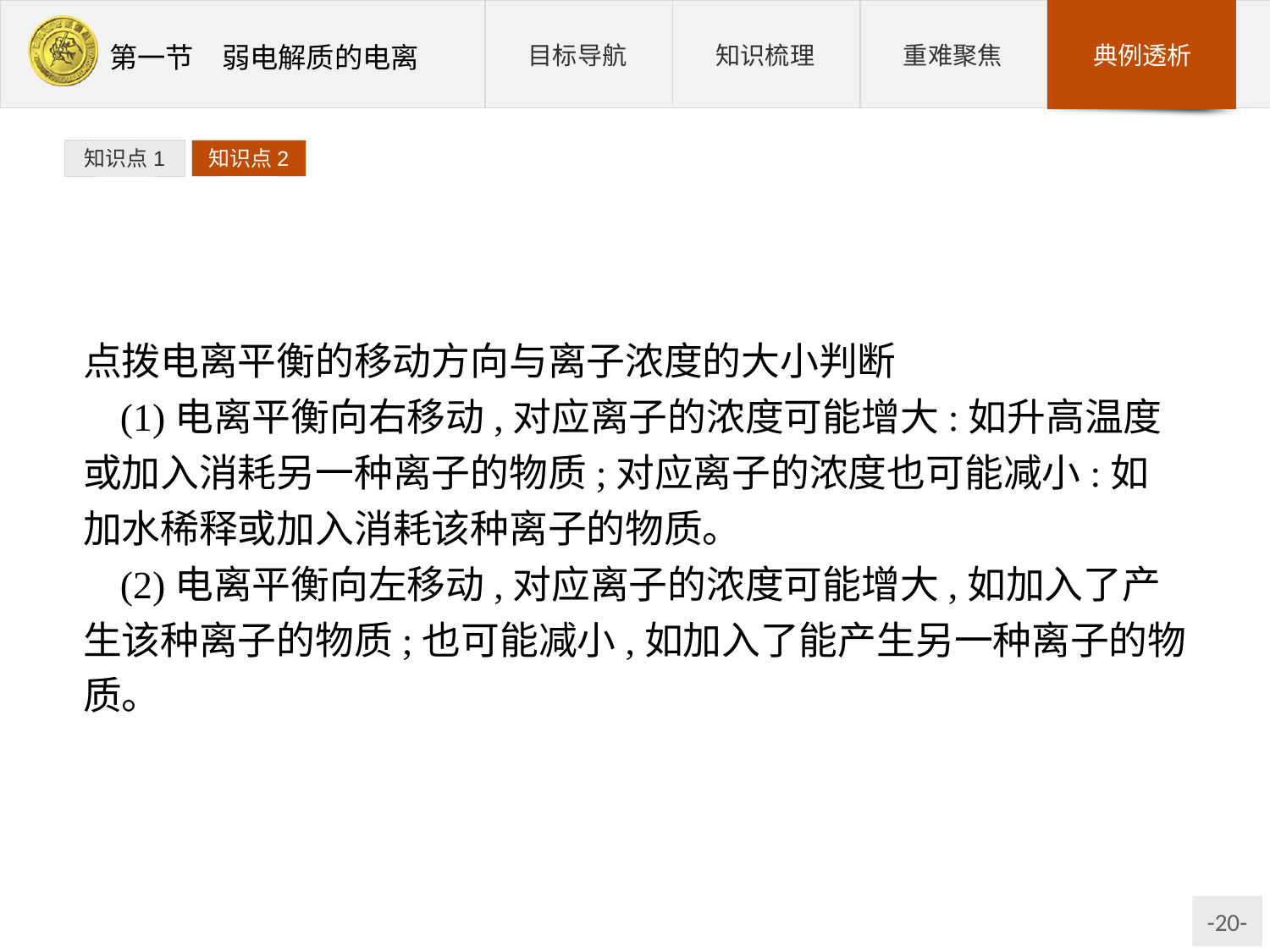

知识点1
知识点2
点拨电离平衡的移动方向与离子浓度的大小判断
(1)电离平衡向右移动,对应离子的浓度可能增大:如升高温度或加入消耗另一种离子的物质;对应离子的浓度也可能减小:如加水稀释或加入消耗该种离子的物质。
(2)电离平衡向左移动,对应离子的浓度可能增大,如加入了产生该种离子的物质;也可能减小,如加入了能产生另一种离子的物质。